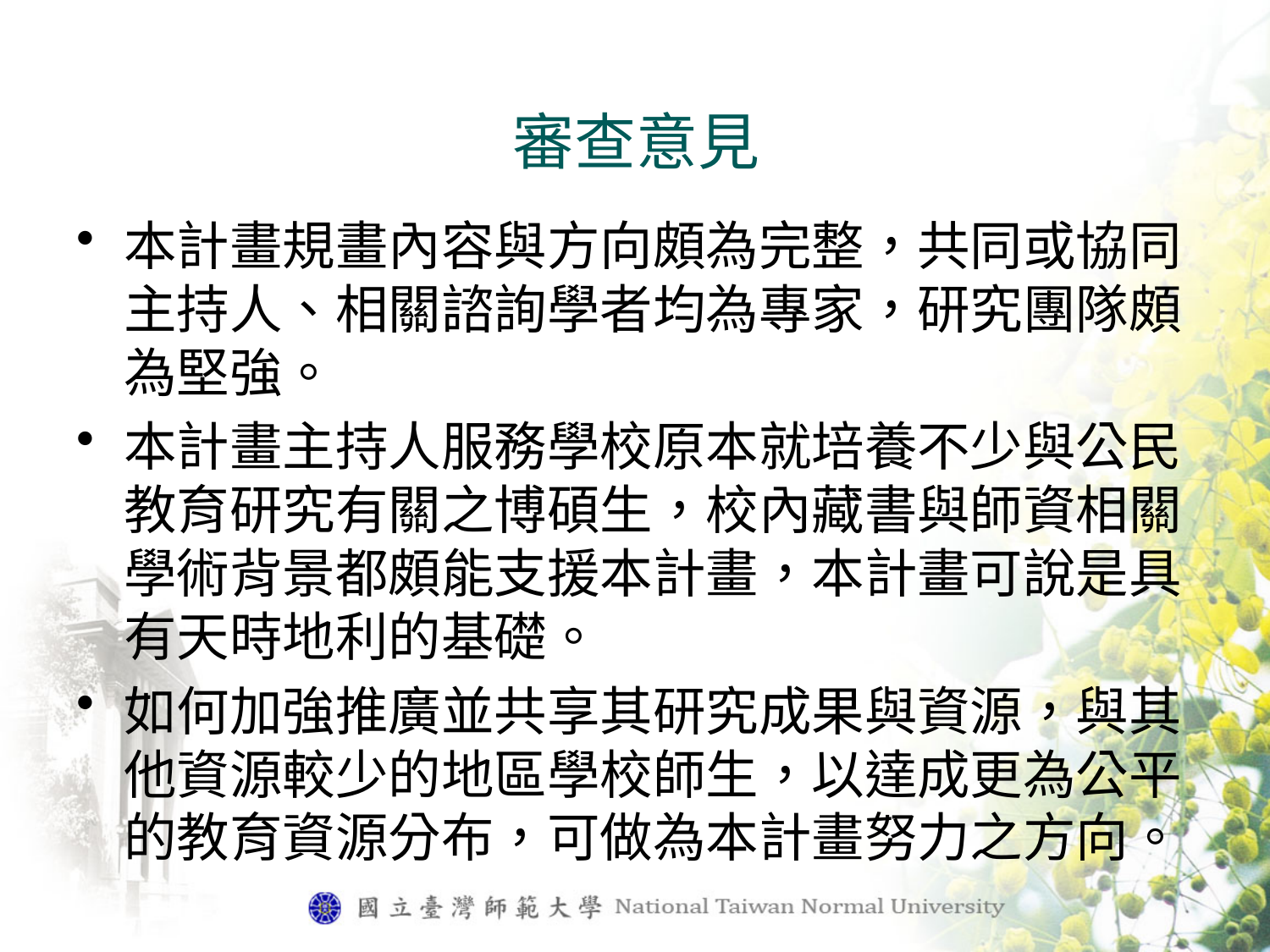

# 審查意見
本計畫規畫內容與方向頗為完整，共同或協同主持人、相關諮詢學者均為專家，研究團隊頗為堅強。
本計畫主持人服務學校原本就培養不少與公民教育研究有關之博碩生，校內藏書與師資相關學術背景都頗能支援本計畫，本計畫可說是具有天時地利的基礎。
如何加強推廣並共享其研究成果與資源，與其他資源較少的地區學校師生，以達成更為公平的教育資源分布，可做為本計畫努力之方向。